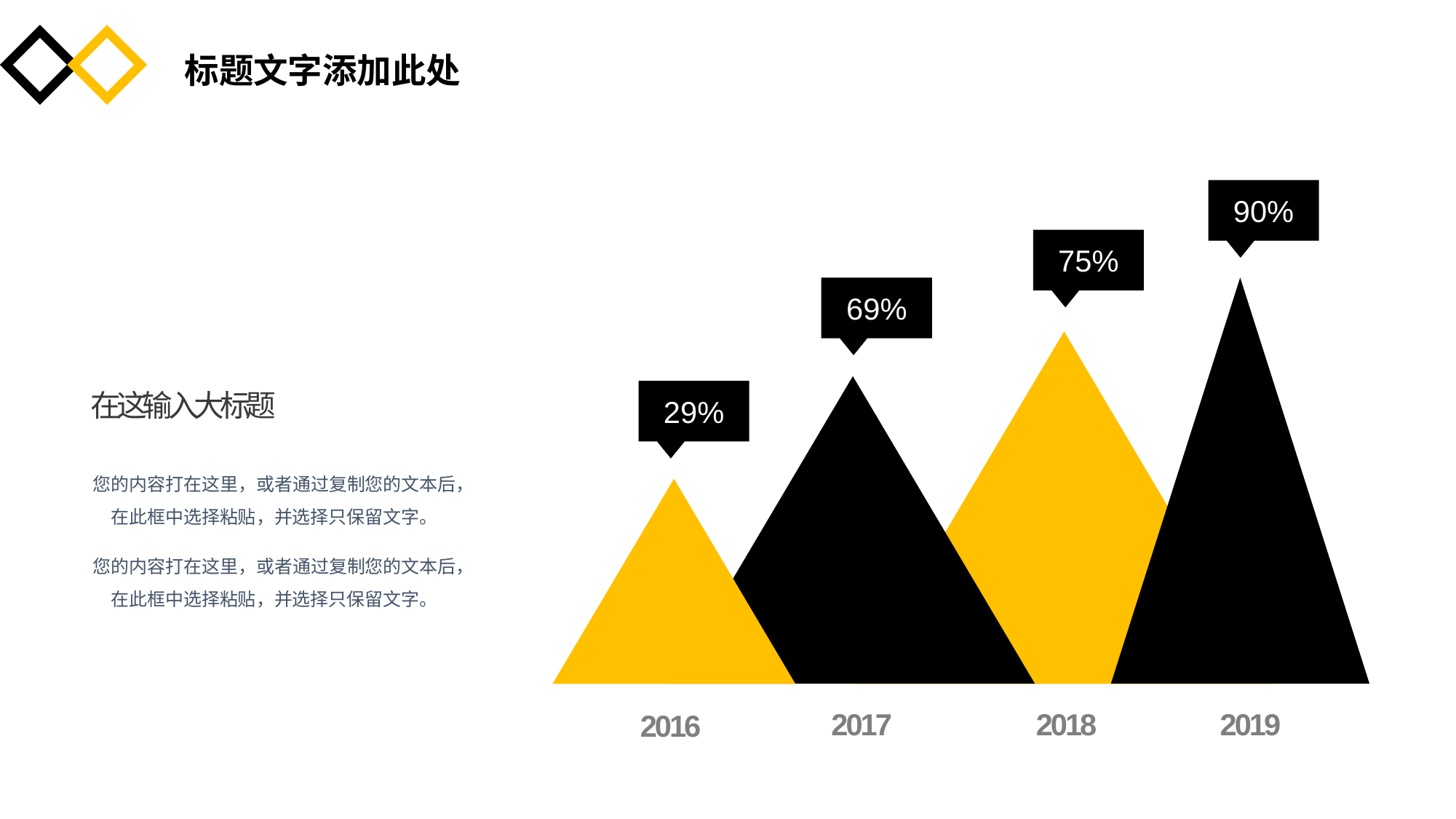

标题文字添加此处
90%
75%
69%

在这输入大标题
29%
您的内容打在这里，或者通过复制您的文本后，在此框中选择粘贴，并选择只保留文字。

您的内容打在这里，或者通过复制您的文本后，在此框中选择粘贴，并选择只保留文字。
2017
2018
2019
2016